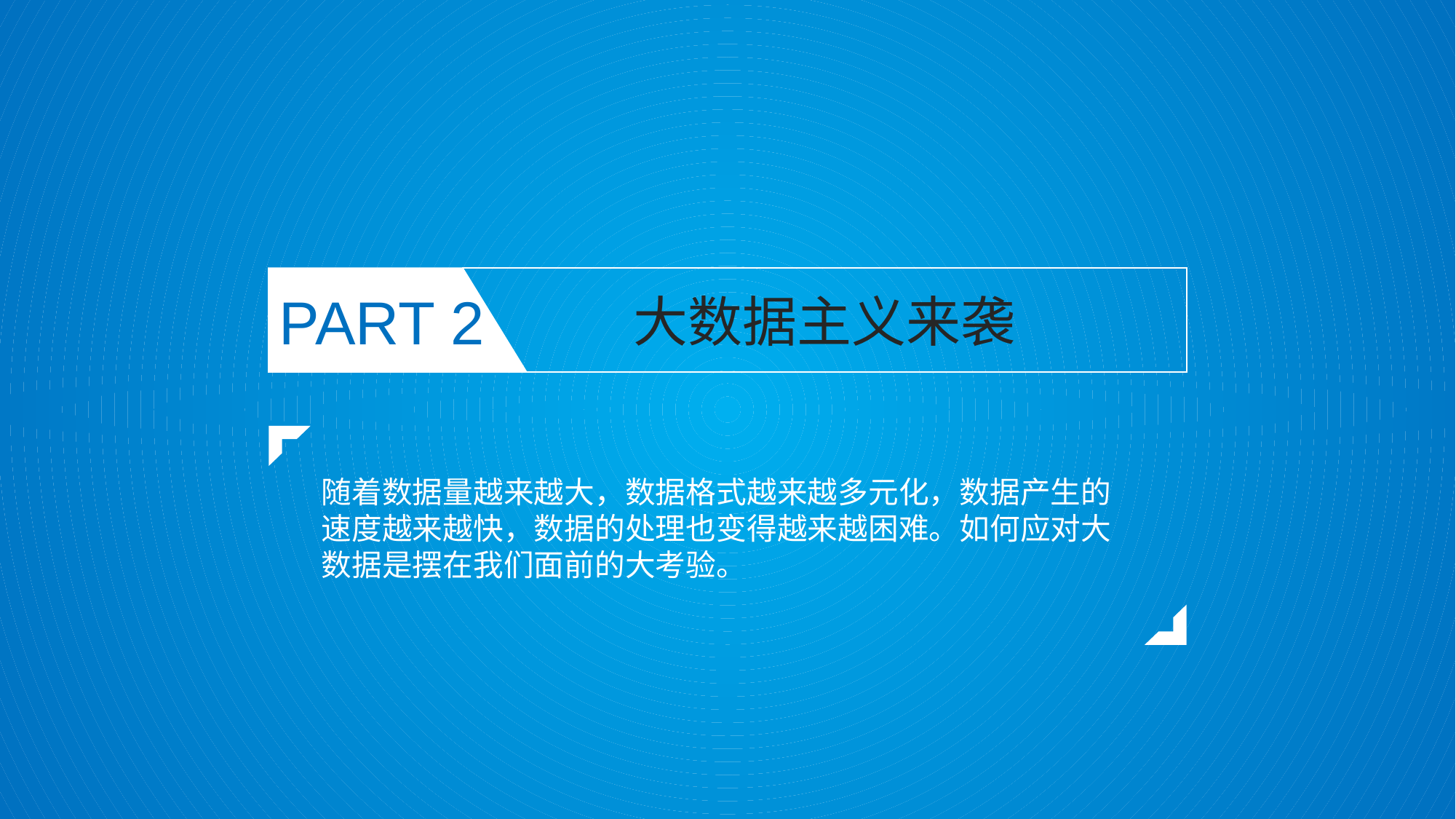

大数据主义来袭
PART 2

随着数据量越来越大，数据格式越来越多元化，数据产生的速度越来越快，数据的处理也变得越来越困难。如何应对大数据是摆在我们面前的大考验。